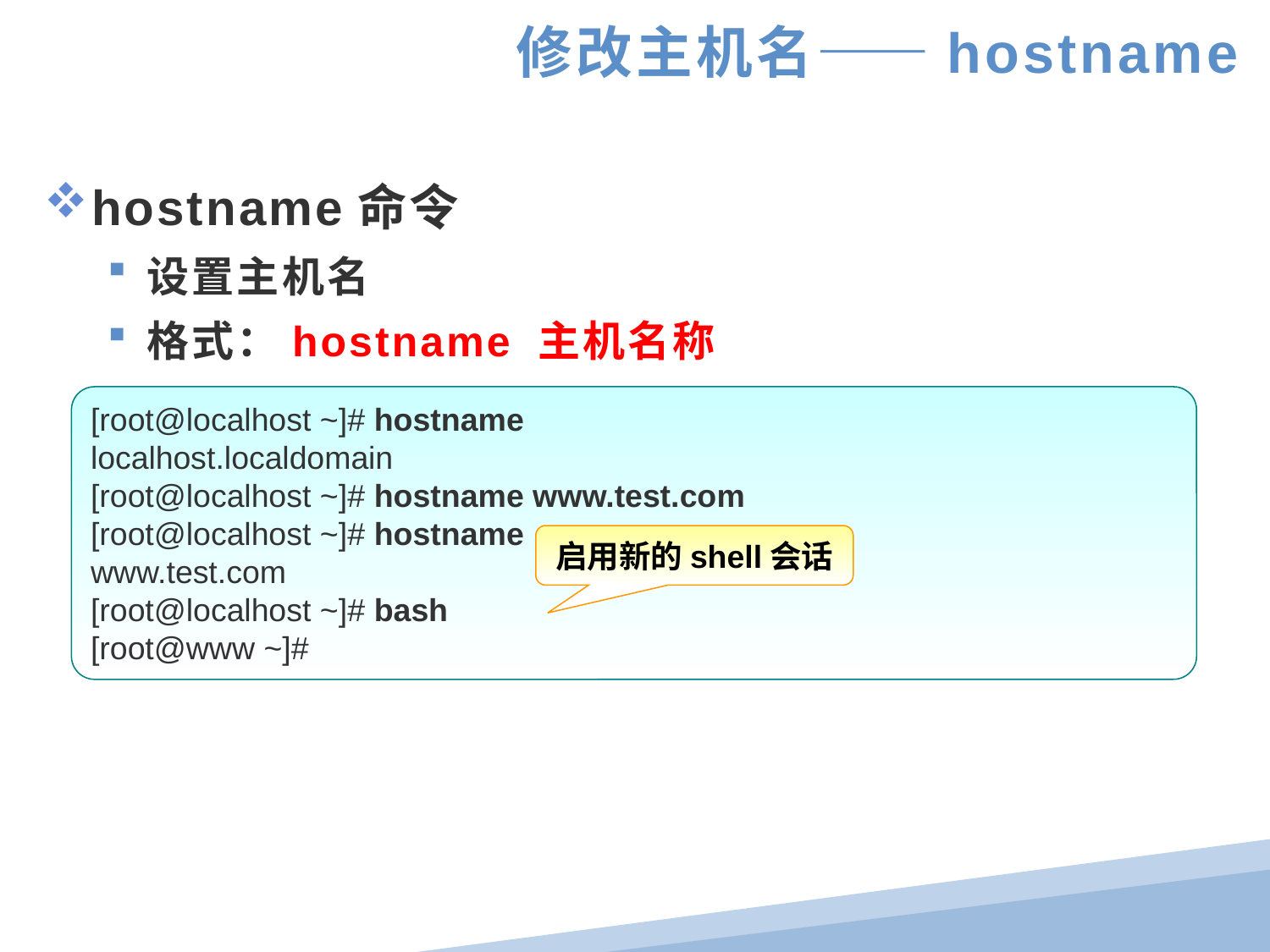

修改主机名——hostname
hostname命令
设置主机名
格式：hostname 主机名称
[root@localhost ~]# hostname
localhost.localdomain
[root@localhost ~]# hostname www.test.com
[root@localhost ~]# hostname
www.test.com
[root@localhost ~]# bash
[root@www ~]#
启用新的shell会话